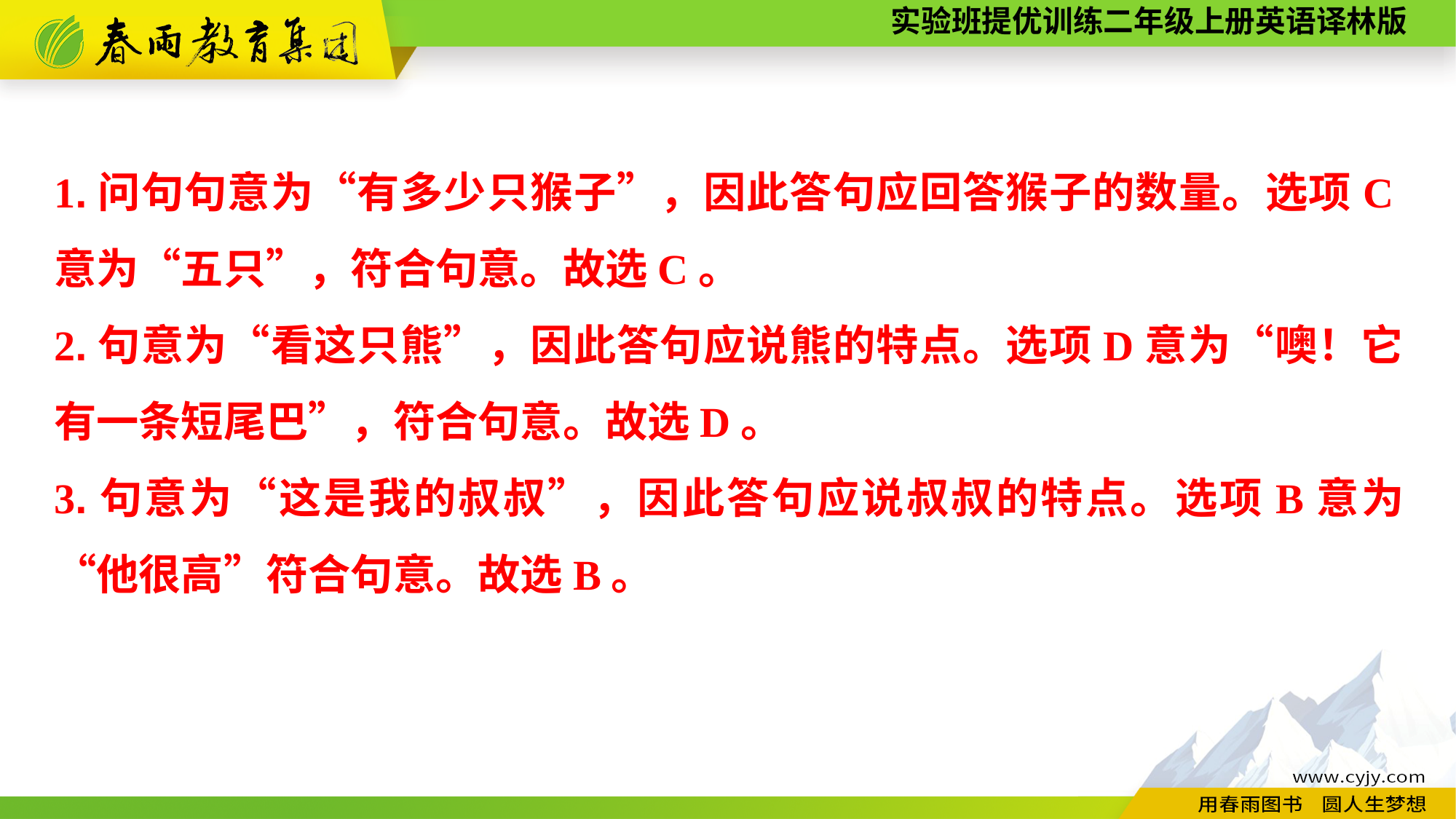

1.问句句意为“有多少只猴子”，因此答句应回答猴子的数量。选项C意为“五只”，符合句意。故选C。
2.句意为“看这只熊”，因此答句应说熊的特点。选项D意为“噢！它有一条短尾巴”，符合句意。故选D。
3.句意为“这是我的叔叔”，因此答句应说叔叔的特点。选项B意为“他很高”符合句意。故选B。